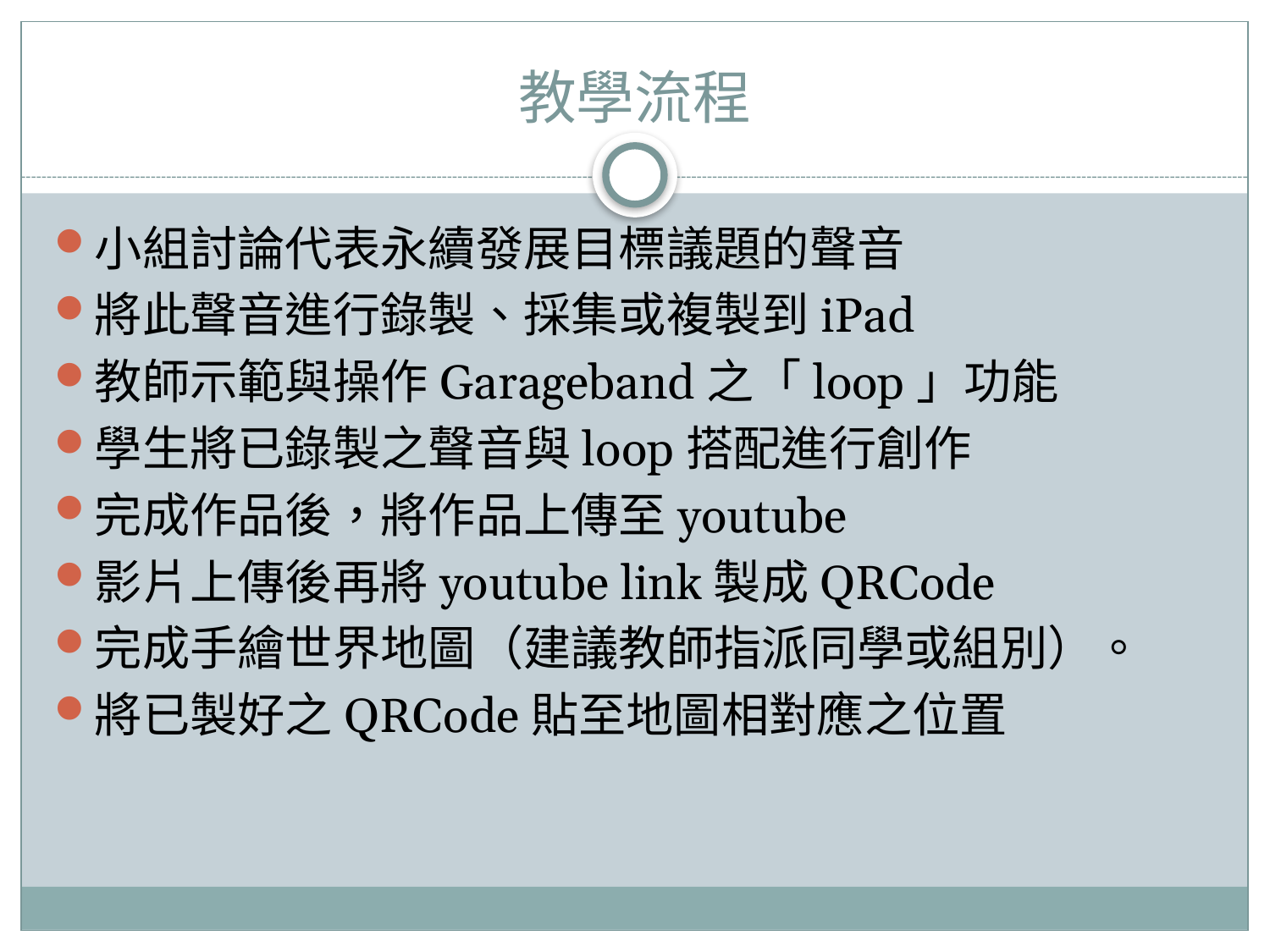

# 教學流程
小組討論代表永續發展目標議題的聲音
將此聲音進行錄製、採集或複製到iPad
教師示範與操作Garageband之「loop」功能
學生將已錄製之聲音與loop搭配進行創作
完成作品後，將作品上傳至youtube
影片上傳後再將youtube link製成QRCode
完成手繪世界地圖（建議教師指派同學或組別）。
將已製好之QRCode貼至地圖相對應之位置